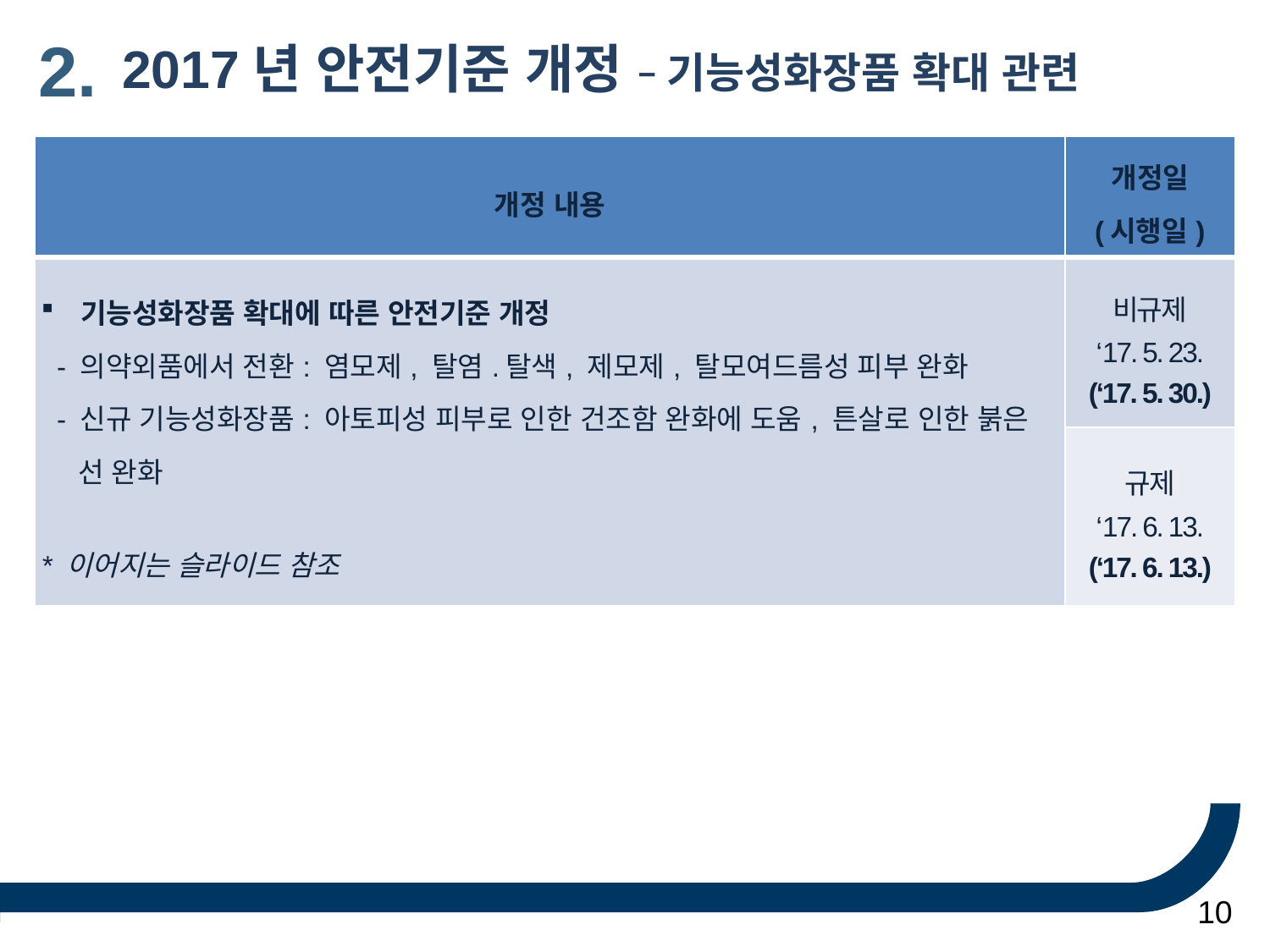

2.
 2017년 안전기준 개정 – 기능성화장품 확대 관련

| 개정 내용 | 개정일 (시행일) |
| --- | --- |
| 기능성화장품 확대에 따른 안전기준 개정 - 의약외품에서 전환: 염모제, 탈염.탈색, 제모제, 탈모여드름성 피부 완화 - 신규 기능성화장품: 아토피성 피부로 인한 건조함 완화에 도움, 튼살로 인한 붉은 선 완화 \* 이어지는 슬라이드 참조 | 비규제 ‘17. 5. 23. (‘17. 5. 30.) |
|  | 규제 ‘17. 6. 13. (‘17. 6. 13.) |
10